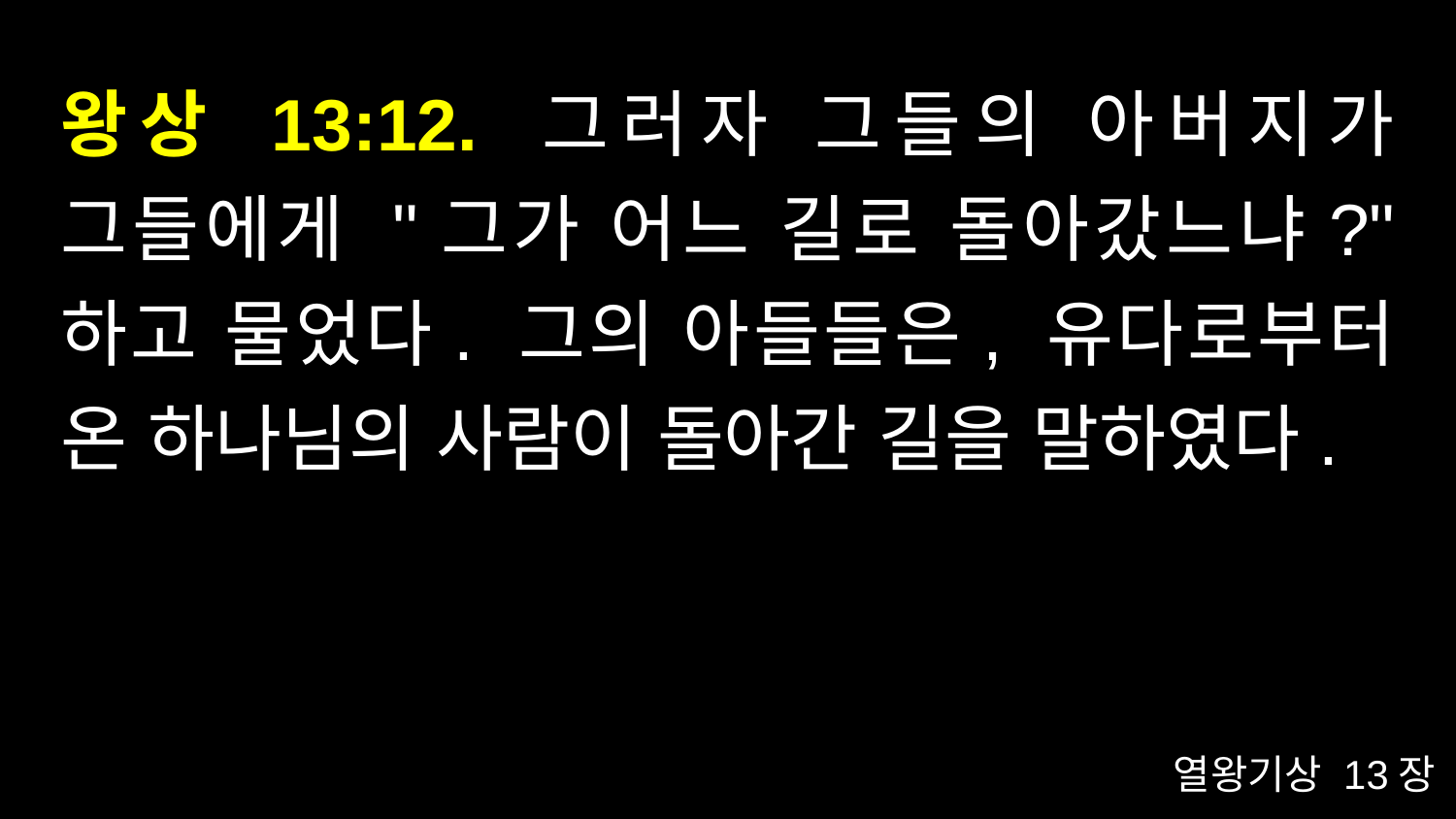

# 왕상 13:12. 그러자 그들의 아버지가 그들에게 "그가 어느 길로 돌아갔느냐?" 하고 물었다. 그의 아들들은, 유다로부터 온 하나님의 사람이 돌아간 길을 말하였다.
열왕기상 13장